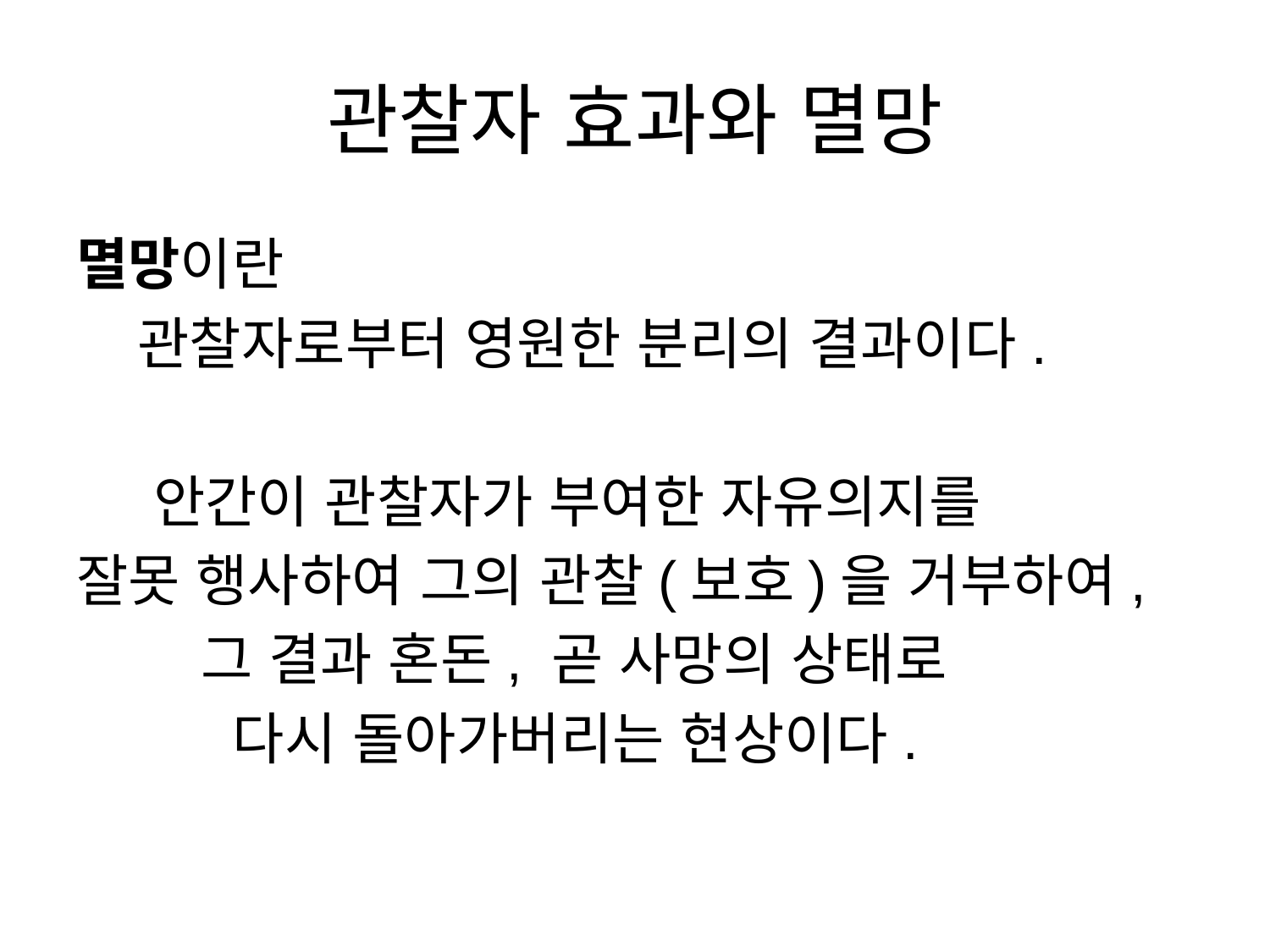

# 관찰자 효과와 멸망
멸망이란
   관찰자로부터 영원한 분리의 결과이다.

    안간이 관찰자가 부여한 자유의지를
잘못 행사하여 그의 관찰(보호)을 거부하여,
       그 결과 혼돈, 곧 사망의 상태로
         다시 돌아가버리는 현상이다.